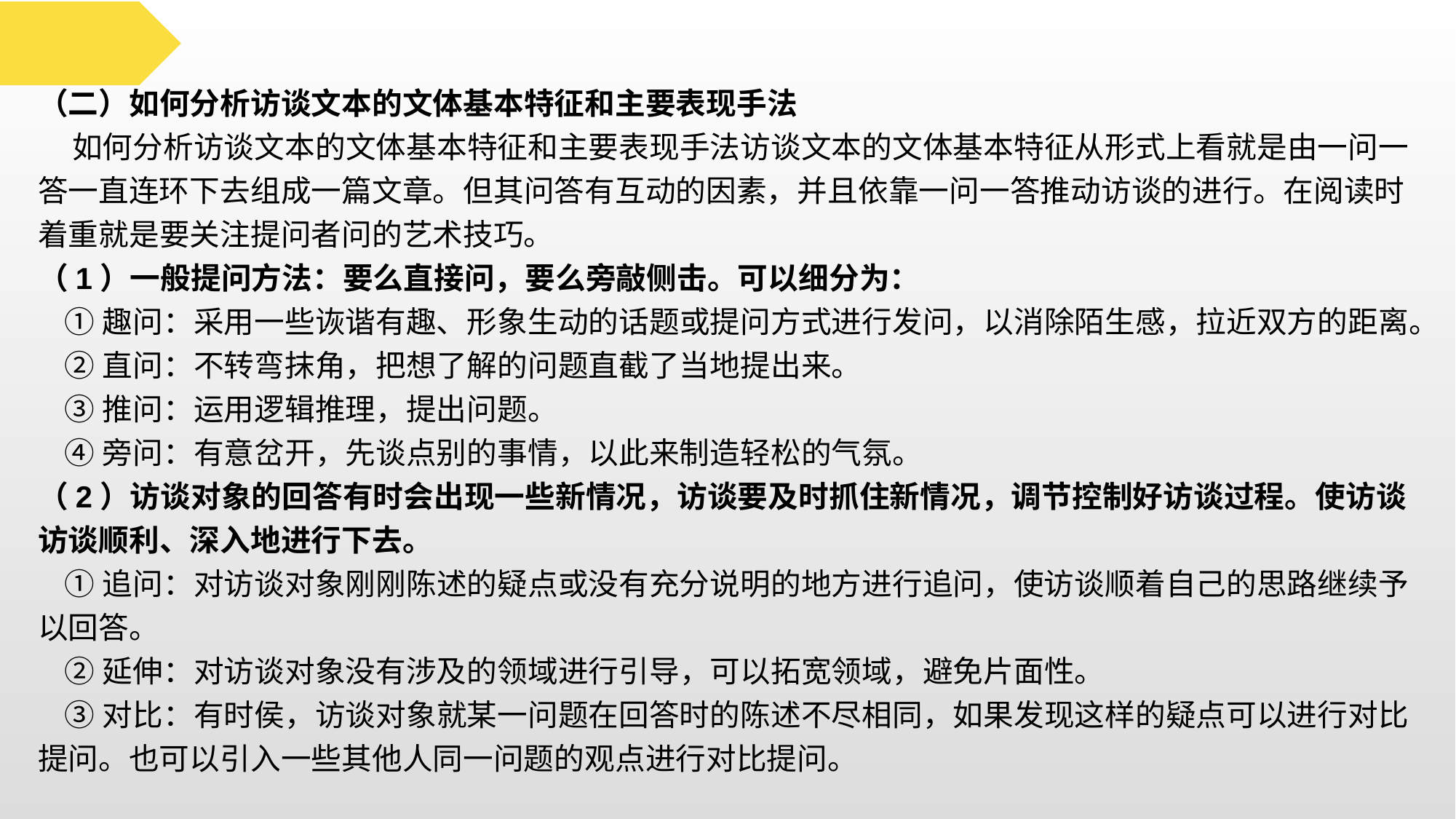

（二）如何分析访谈文本的文体基本特征和主要表现手法
    如何分析访谈文本的文体基本特征和主要表现手法访谈文本的文体基本特征从形式上看就是由一问一答一直连环下去组成一篇文章。但其问答有互动的因素，并且依靠一问一答推动访谈的进行。在阅读时着重就是要关注提问者问的艺术技巧。
（1）一般提问方法：要么直接问，要么旁敲侧击。可以细分为：
    ①趣问：采用一些诙谐有趣、形象生动的话题或提问方式进行发问，以消除陌生感，拉近双方的距离。
    ②直问：不转弯抹角，把想了解的问题直截了当地提出来。
    ③推问：运用逻辑推理，提出问题。
    ④旁问：有意岔开，先谈点别的事情，以此来制造轻松的气氛。
（2）访谈对象的回答有时会出现一些新情况，访谈要及时抓住新情况，调节控制好访谈过程。使访谈访谈顺利、深入地进行下去。
    ①追问：对访谈对象刚刚陈述的疑点或没有充分说明的地方进行追问，使访谈顺着自己的思路继续予以回答。
    ②延伸：对访谈对象没有涉及的领域进行引导，可以拓宽领域，避免片面性。
    ③对比：有时侯，访谈对象就某一问题在回答时的陈述不尽相同，如果发现这样的疑点可以进行对比提问。也可以引入一些其他人同一问题的观点进行对比提问。